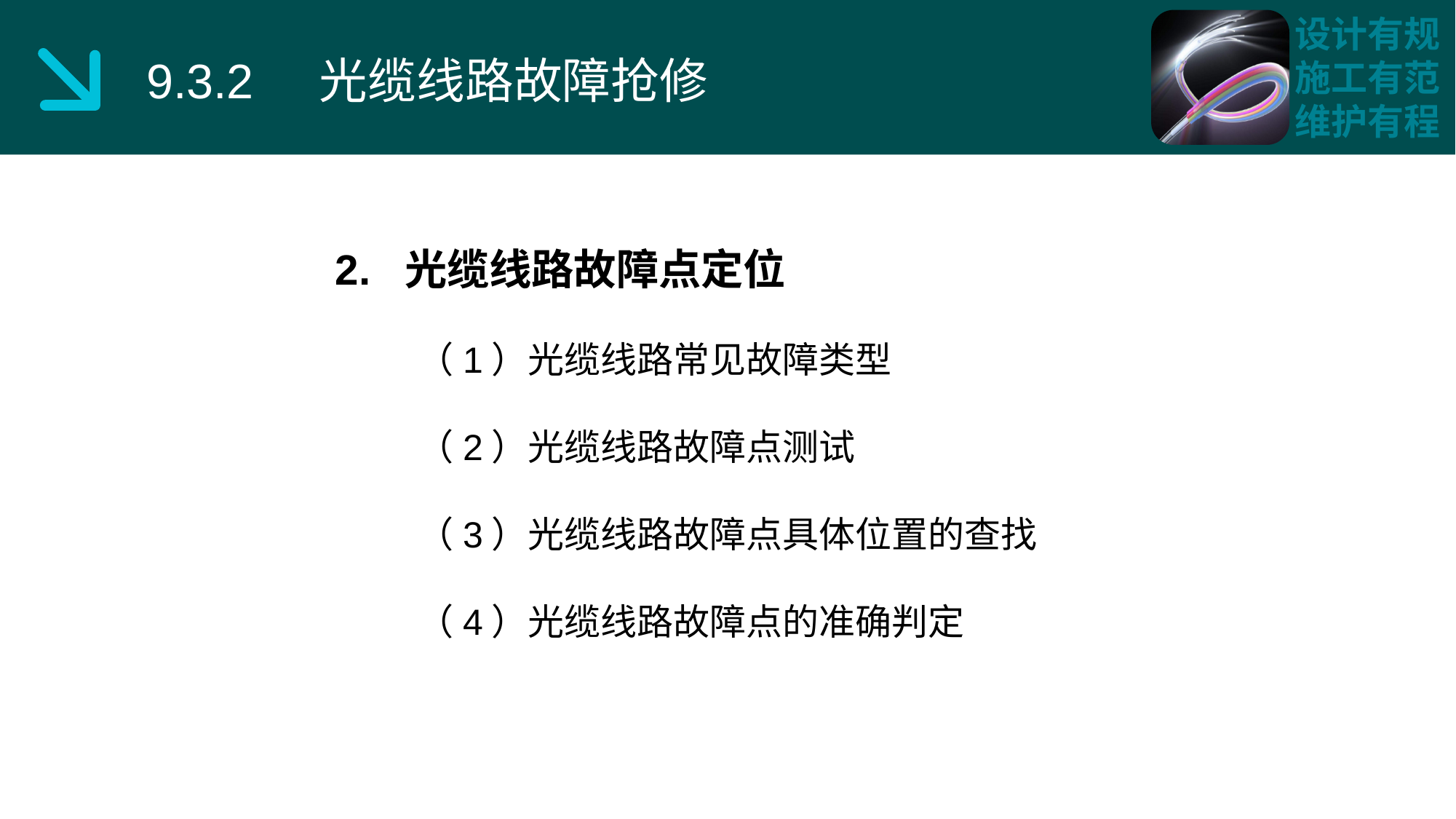

9.3.2    光缆线路故障抢修

2.  光缆线路故障点定位

         （1）光缆线路常见故障类型

         （2）光缆线路故障点测试

         （3）光缆线路故障点具体位置的查找

         （4）光缆线路故障点的准确判定